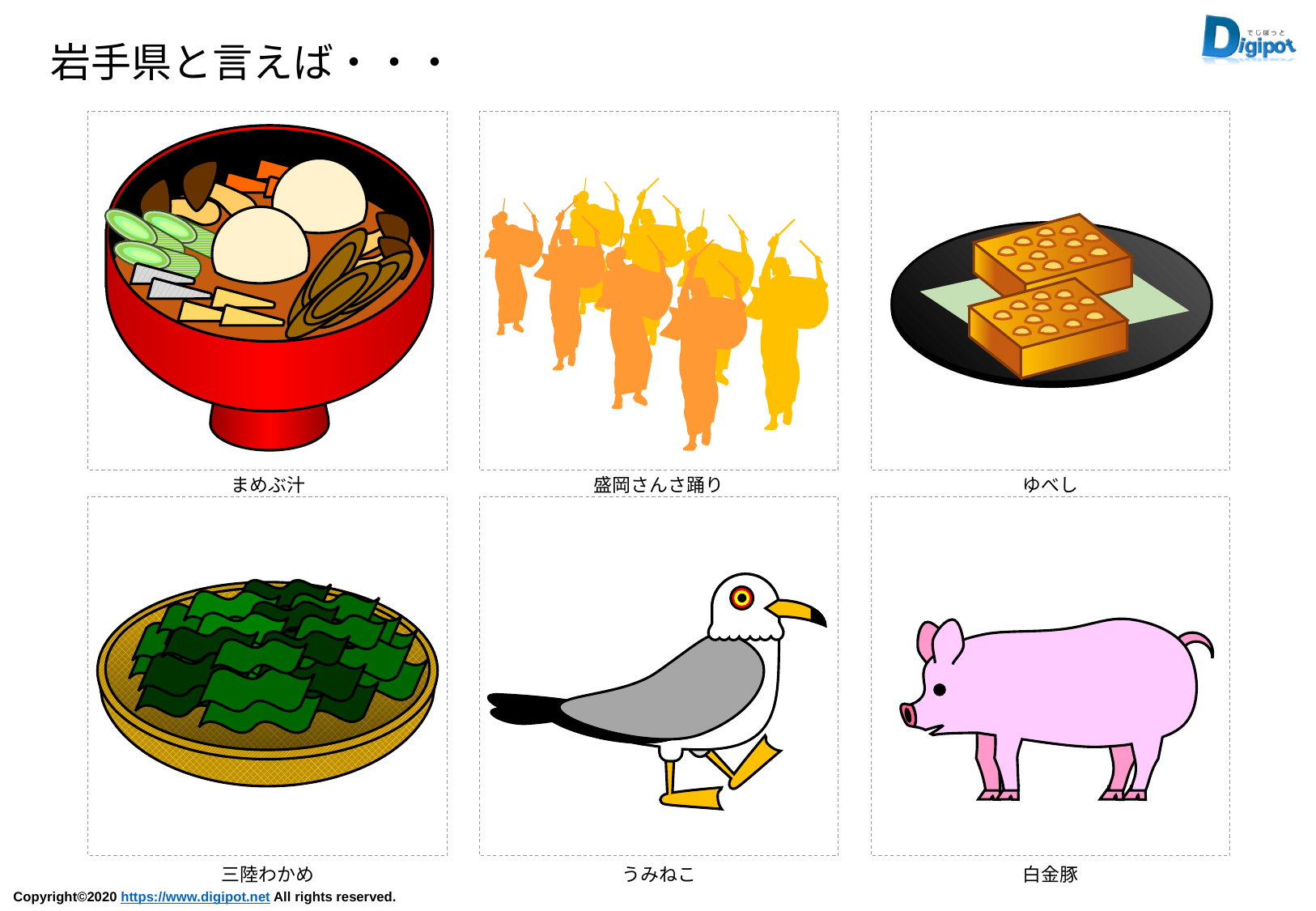

岩手県と言えば・・・

まめぶ汁
盛岡さんさ踊り
ゆべし

三陸わかめ
うみねこ
白金豚